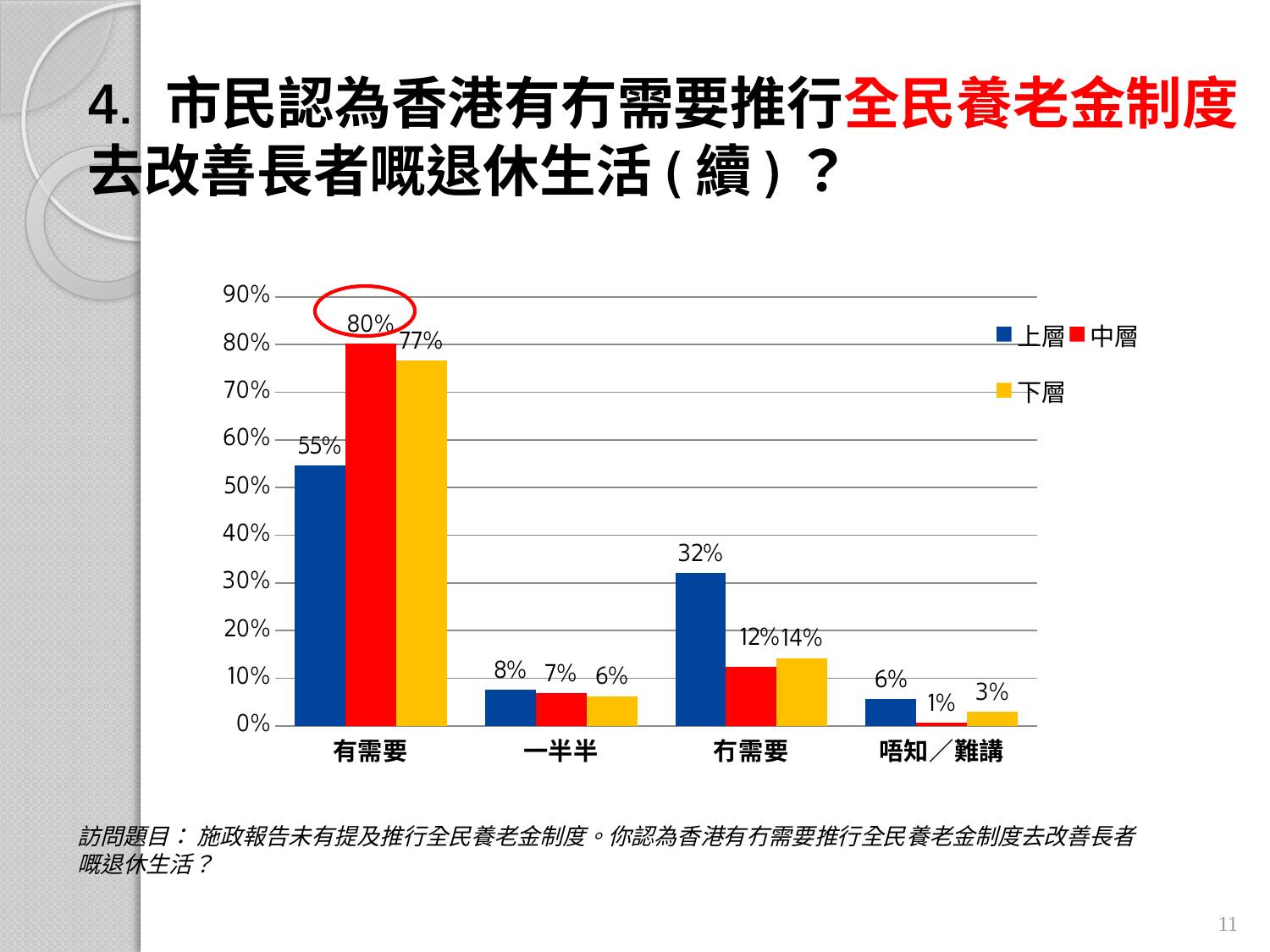

# 4. 市民認為香港有冇需要推行全民養老金制度去改善長者嘅退休生活(續)？

### Chart

| Category | 上層 | 中層 | 下層 |
|---|---|---|---|
| 有需要 | 0.546949475977661 | 0.8019580059176358 | 0.766286083033437 |
| 一半半 | 0.07647497801047981 | 0.06861902700648502 | 0.06242386916739151 |
| 冇需要 | 0.320677704641573 | 0.12312754565320304 | 0.14229696529912605 |
| 唔知∕難講 | 0.05589784137028601 | 0.006295421422676462 | 0.0289930825000455 |
訪問題目： 施政報告未有提及推行全民養老金制度。你認為香港有冇需要推行全民養老金制度去改善長者嘅退休生活？
11